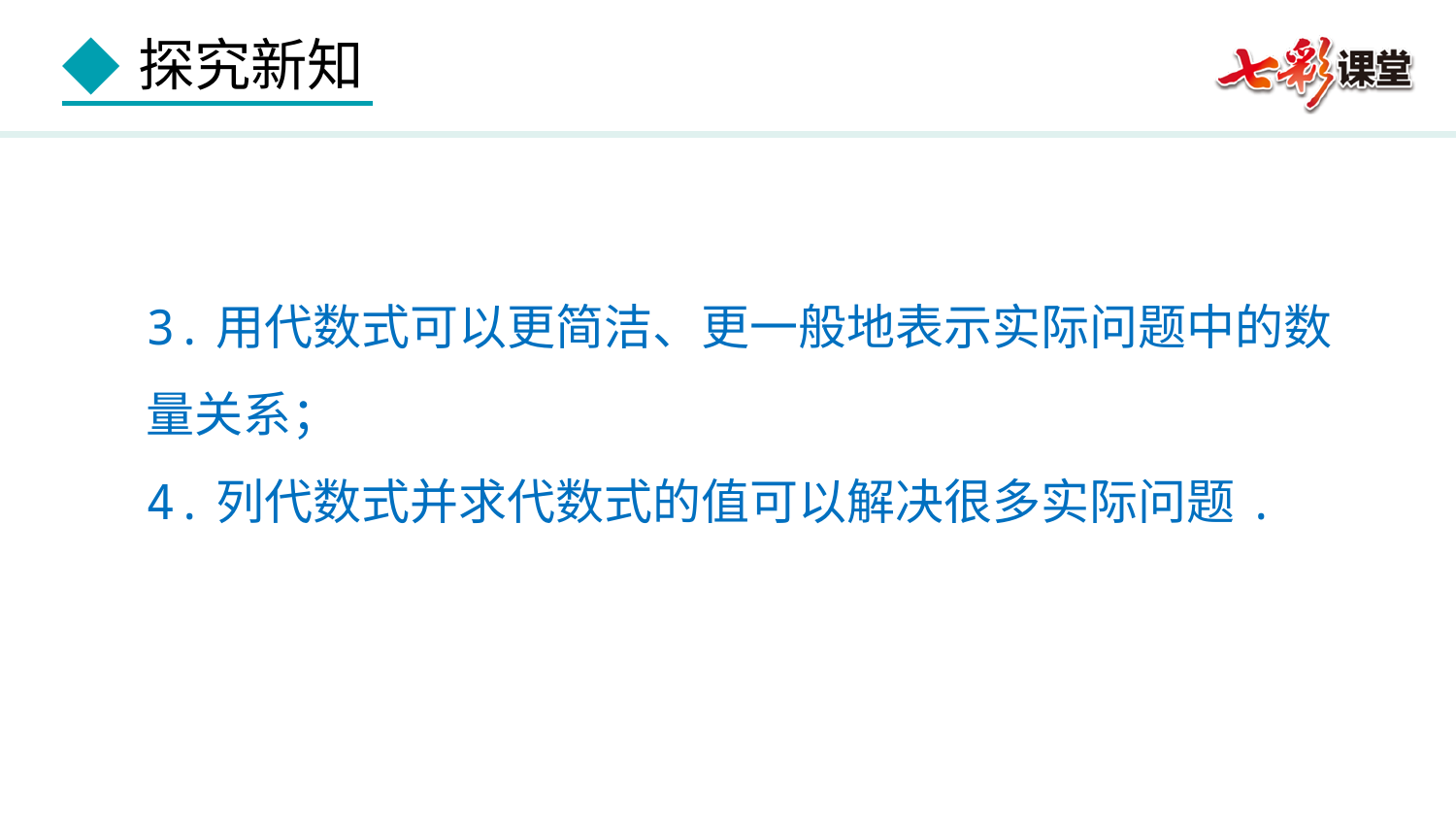

3.用代数式可以更简洁、更一般地表示实际问题中的数量关系；
4.列代数式并求代数式的值可以解决很多实际问题.